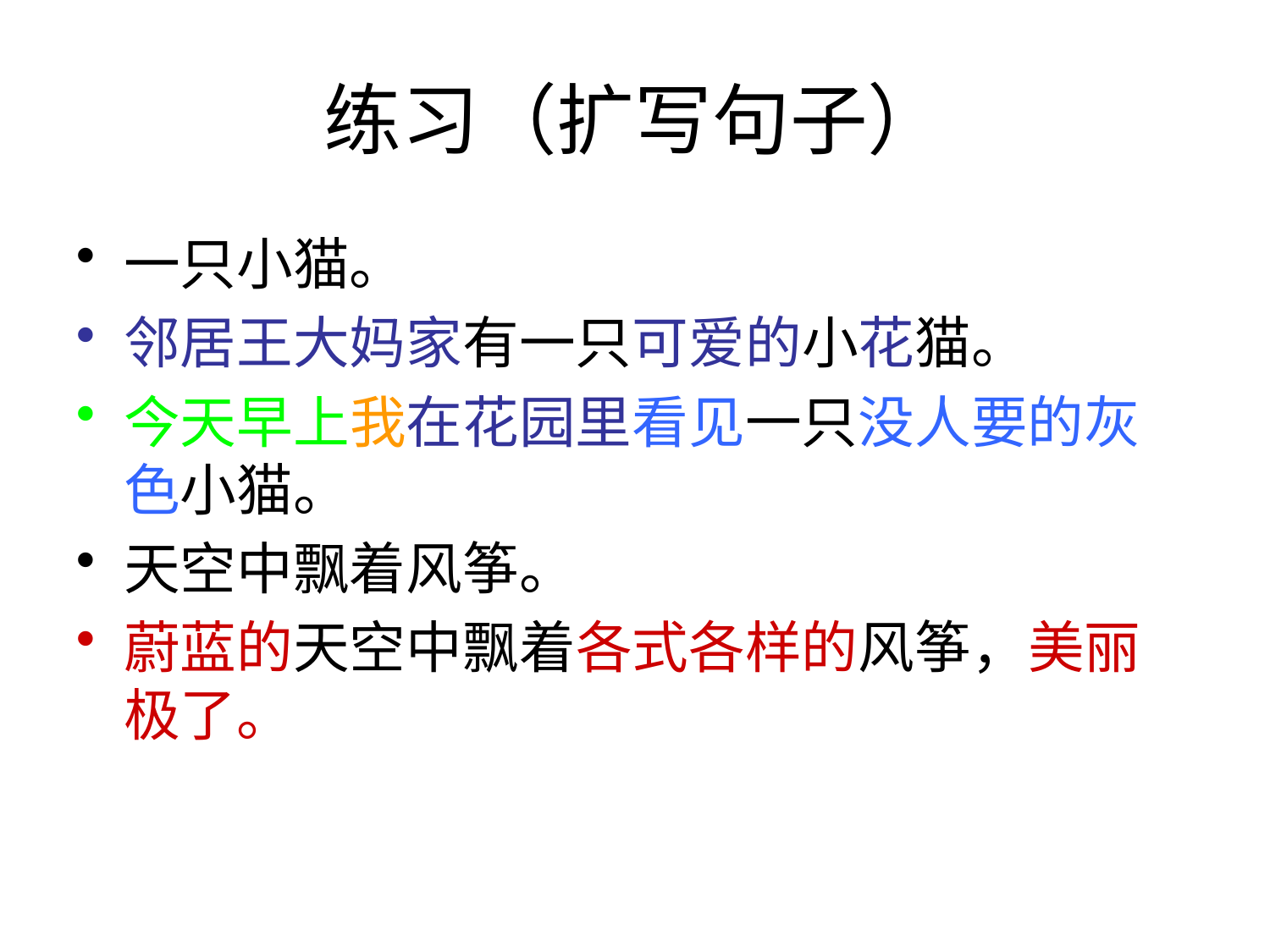

# 练习（扩写句子）
一只小猫。
邻居王大妈家有一只可爱的小花猫。
今天早上我在花园里看见一只没人要的灰色小猫。
天空中飘着风筝。
蔚蓝的天空中飘着各式各样的风筝，美丽极了。